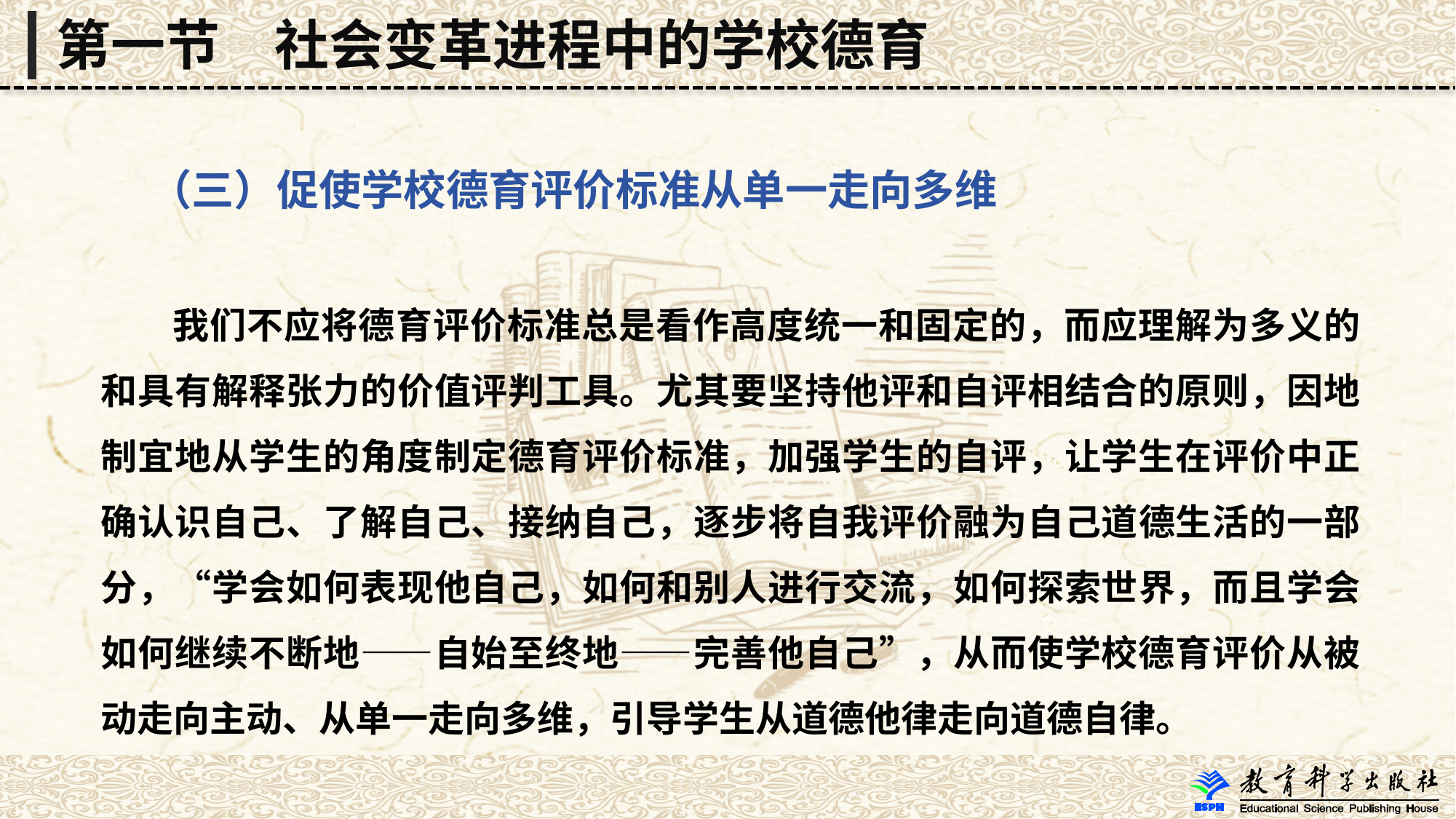

第一节　社会变革进程中的学校德育
    （三）促使学校德育评价标准从单一走向多维

       我们不应将德育评价标准总是看作高度统一和固定的，而应理解为多义的和具有解释张力的价值评判工具。尤其要坚持他评和自评相结合的原则，因地制宜地从学生的角度制定德育评价标准，加强学生的自评，让学生在评价中正确认识自己、了解自己、接纳自己，逐步将自我评价融为自己道德生活的一部分，“学会如何表现他自己，如何和别人进行交流，如何探索世界，而且学会如何继续不断地——自始至终地——完善他自己”，从而使学校德育评价从被动走向主动、从单一走向多维，引导学生从道德他律走向道德自律。